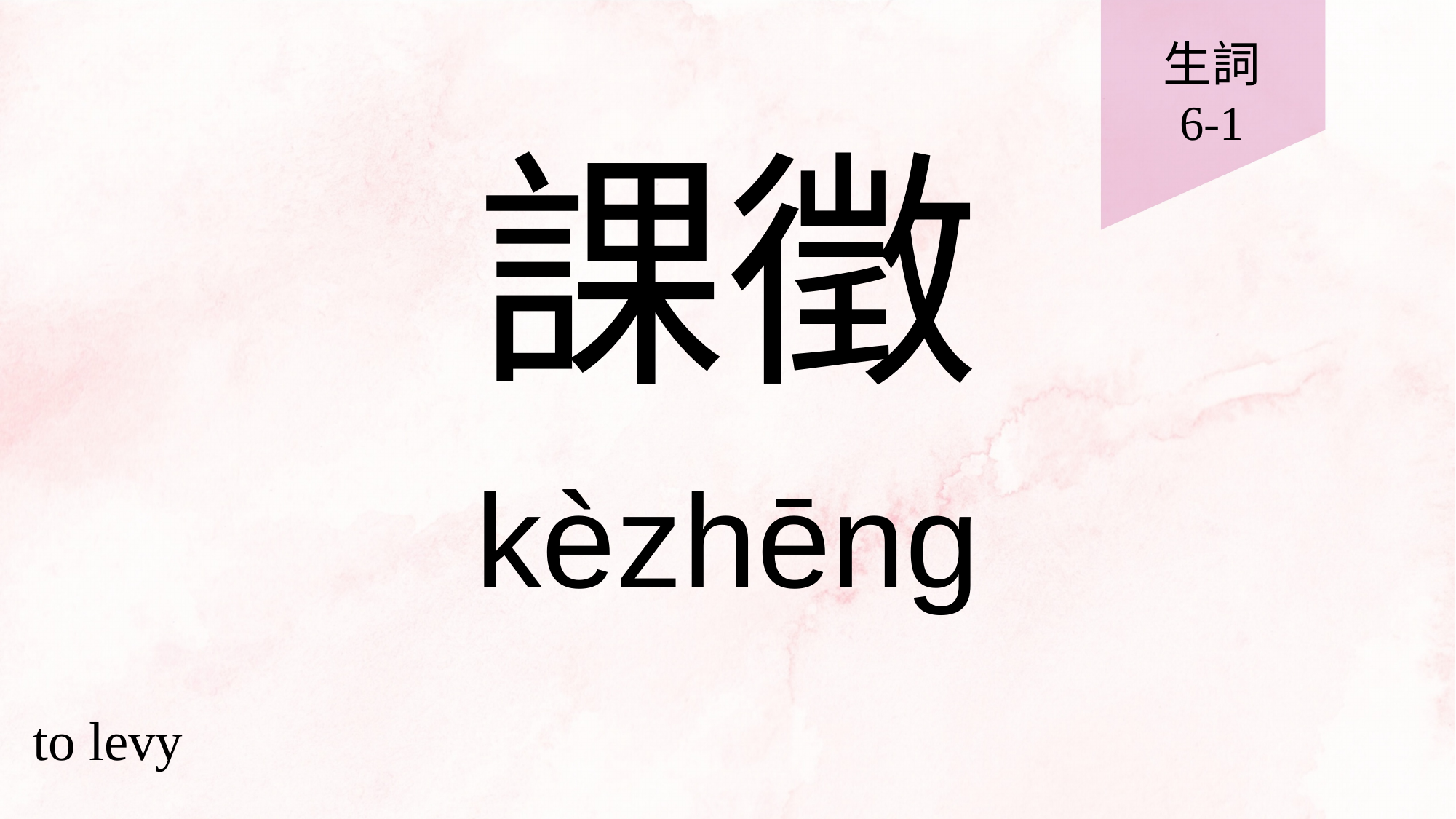

生詞
6-1
# 課徵
kèzhēng
to levy